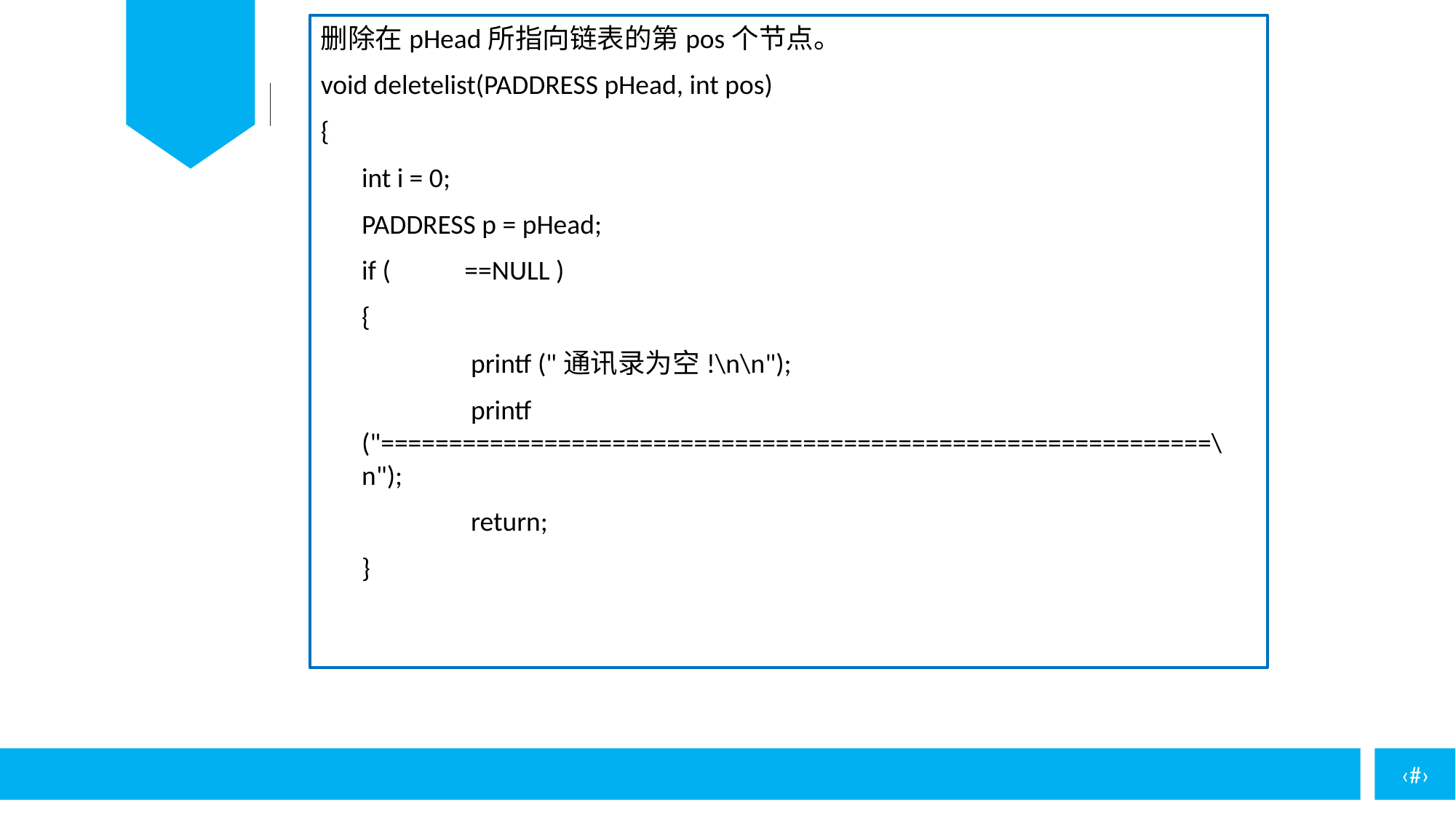

删除在pHead所指向链表的第pos个节点。
void deletelist(PADDRESS pHead, int pos)
{
	int i = 0;
	PADDRESS p = pHead;
	if (            ==NULL )
	{
		printf ("通讯录为空!\n\n");
		printf ("=============================================================\n");
		return;
	}